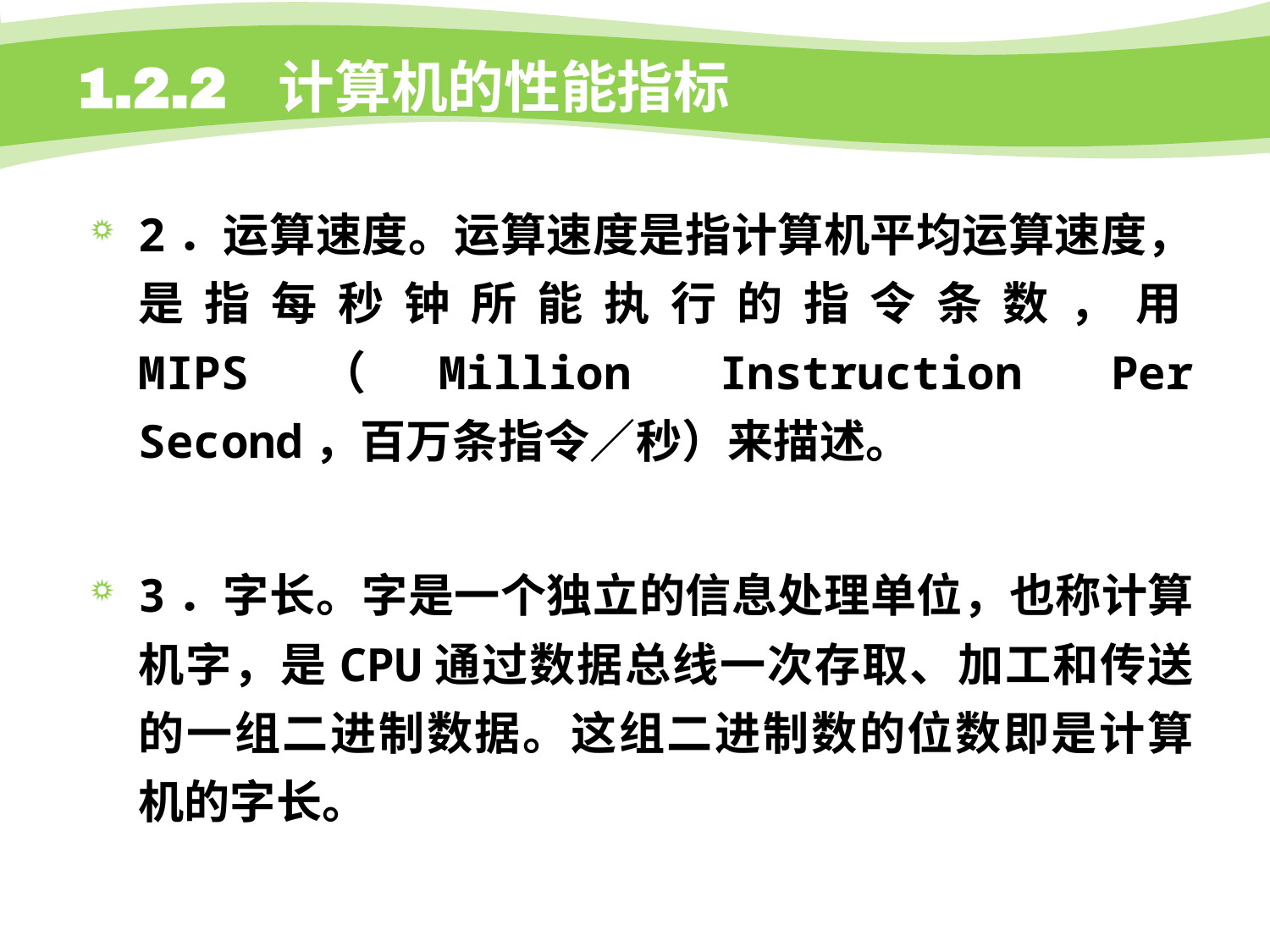

# 1.2.2  计算机的性能指标
2．运算速度。运算速度是指计算机平均运算速度，是指每秒钟所能执行的指令条数，用MIPS（Million Instruction Per Second，百万条指令／秒）来描述。
3．字长。字是一个独立的信息处理单位，也称计算机字，是CPU通过数据总线一次存取、加工和传送的一组二进制数据。这组二进制数的位数即是计算机的字长。